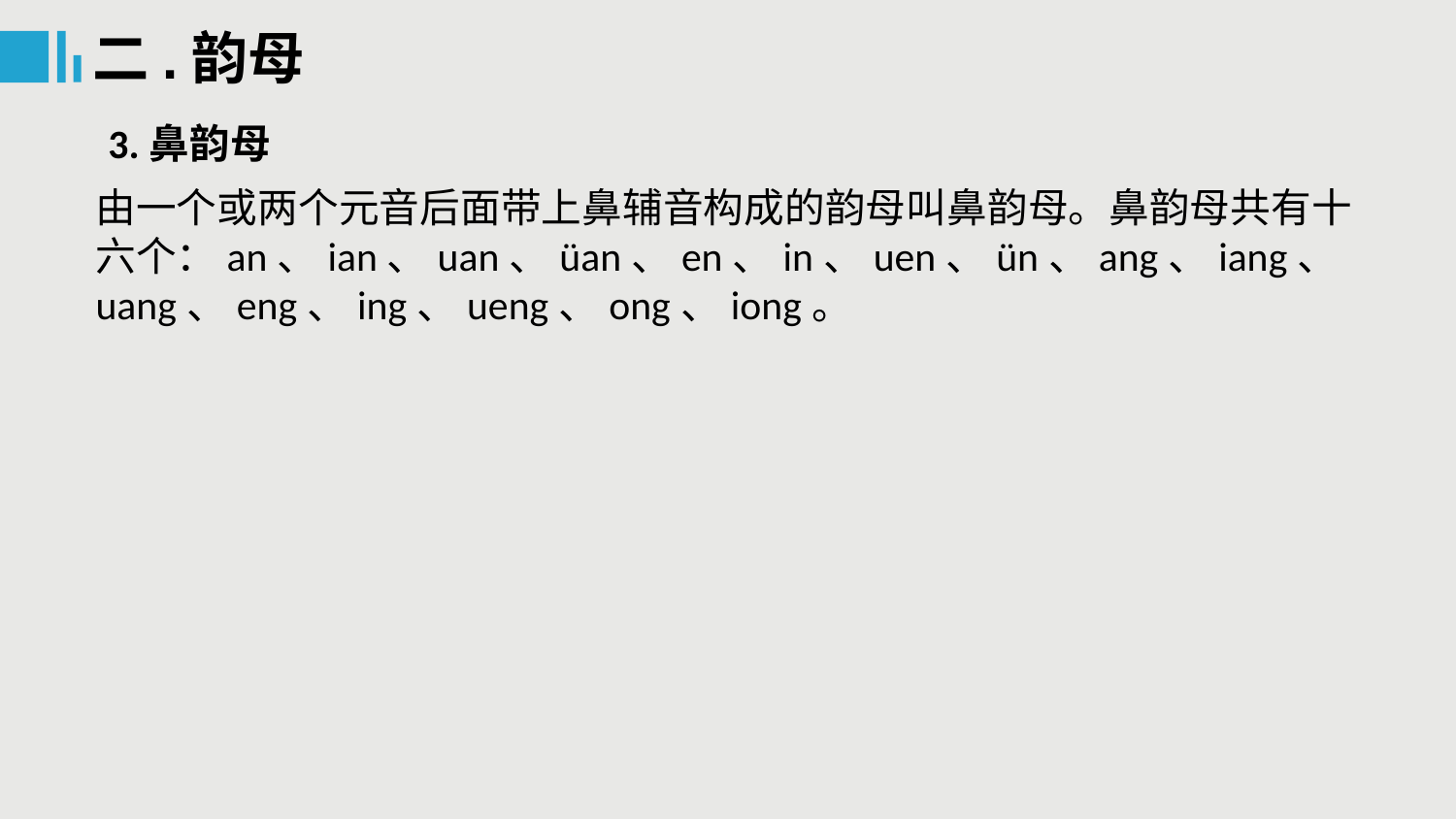

二.韵母

3.鼻韵母
由一个或两个元音后面带上鼻辅音构成的韵母叫鼻韵母。鼻韵母共有十六个：an、ian、uan、üan、en、in、uen、ün、ang、iang、uang、eng、ing、ueng、ong、iong。